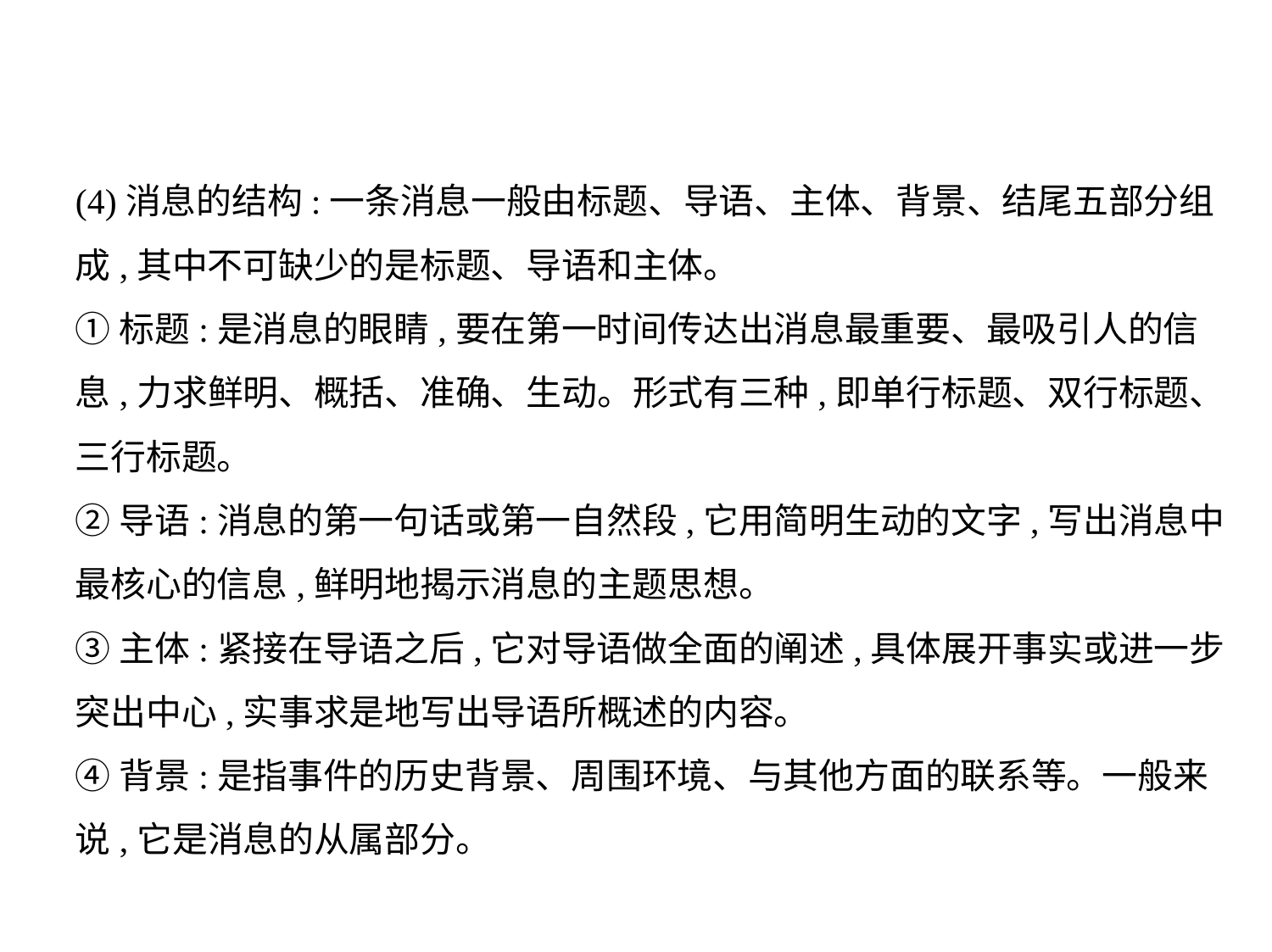

(4)消息的结构:一条消息一般由标题、导语、主体、背景、结尾五部分组
成,其中不可缺少的是标题、导语和主体。
①标题:是消息的眼睛,要在第一时间传达出消息最重要、最吸引人的信
息,力求鲜明、概括、准确、生动。形式有三种,即单行标题、双行标题、
三行标题。
②导语:消息的第一句话或第一自然段,它用简明生动的文字,写出消息中
最核心的信息,鲜明地揭示消息的主题思想。
③主体:紧接在导语之后,它对导语做全面的阐述,具体展开事实或进一步
突出中心,实事求是地写出导语所概述的内容。
④背景:是指事件的历史背景、周围环境、与其他方面的联系等。一般来
说,它是消息的从属部分。